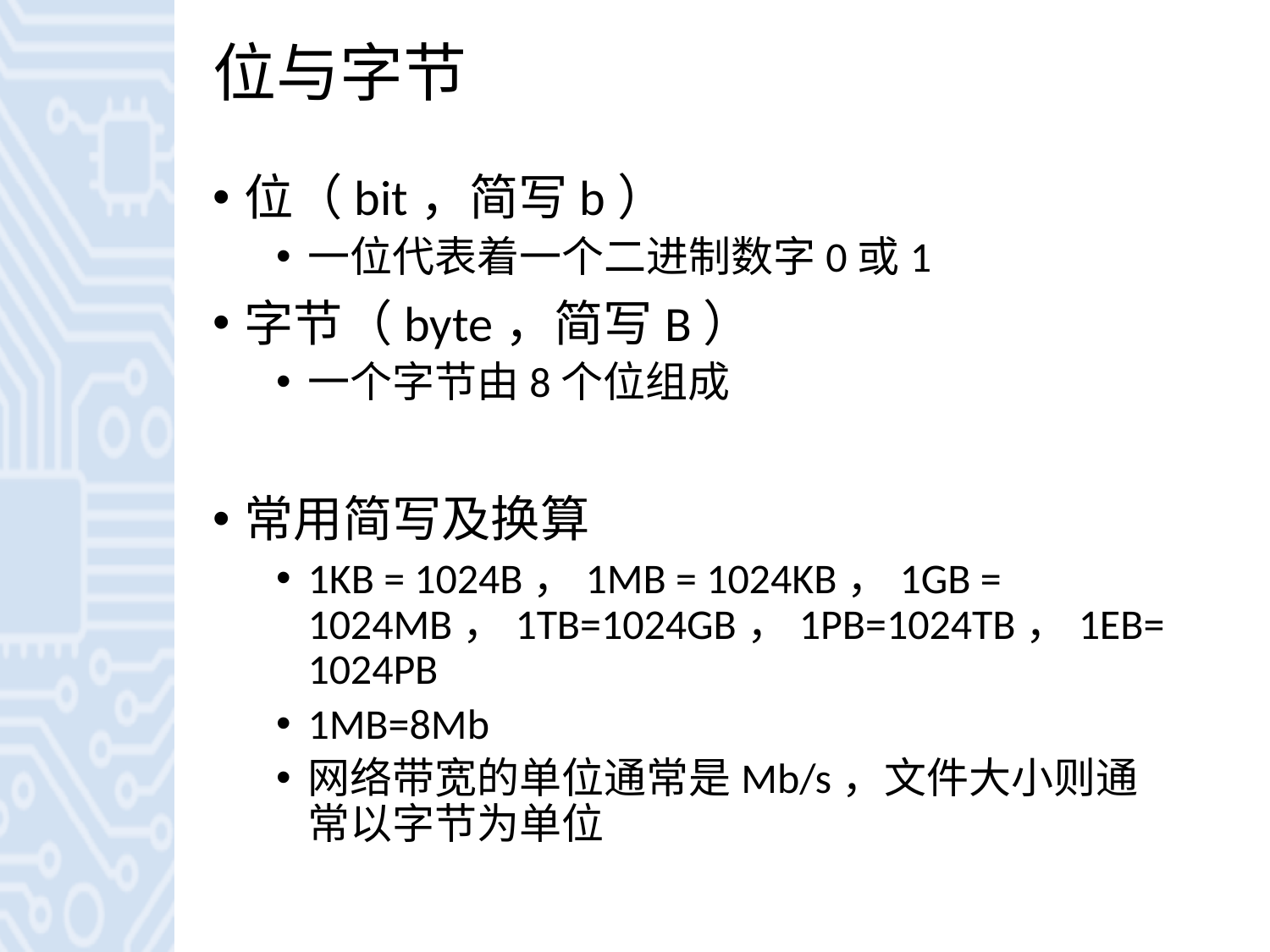

# 位与字节
位（bit，简写b）
一位代表着一个二进制数字0或1
字节（byte，简写B）
一个字节由8个位组成

常用简写及换算
1KB = 1024B，1MB = 1024KB，1GB = 1024MB，1TB=1024GB，1PB=1024TB，1EB=1024PB
1MB=8Mb
网络带宽的单位通常是Mb/s，文件大小则通常以字节为单位